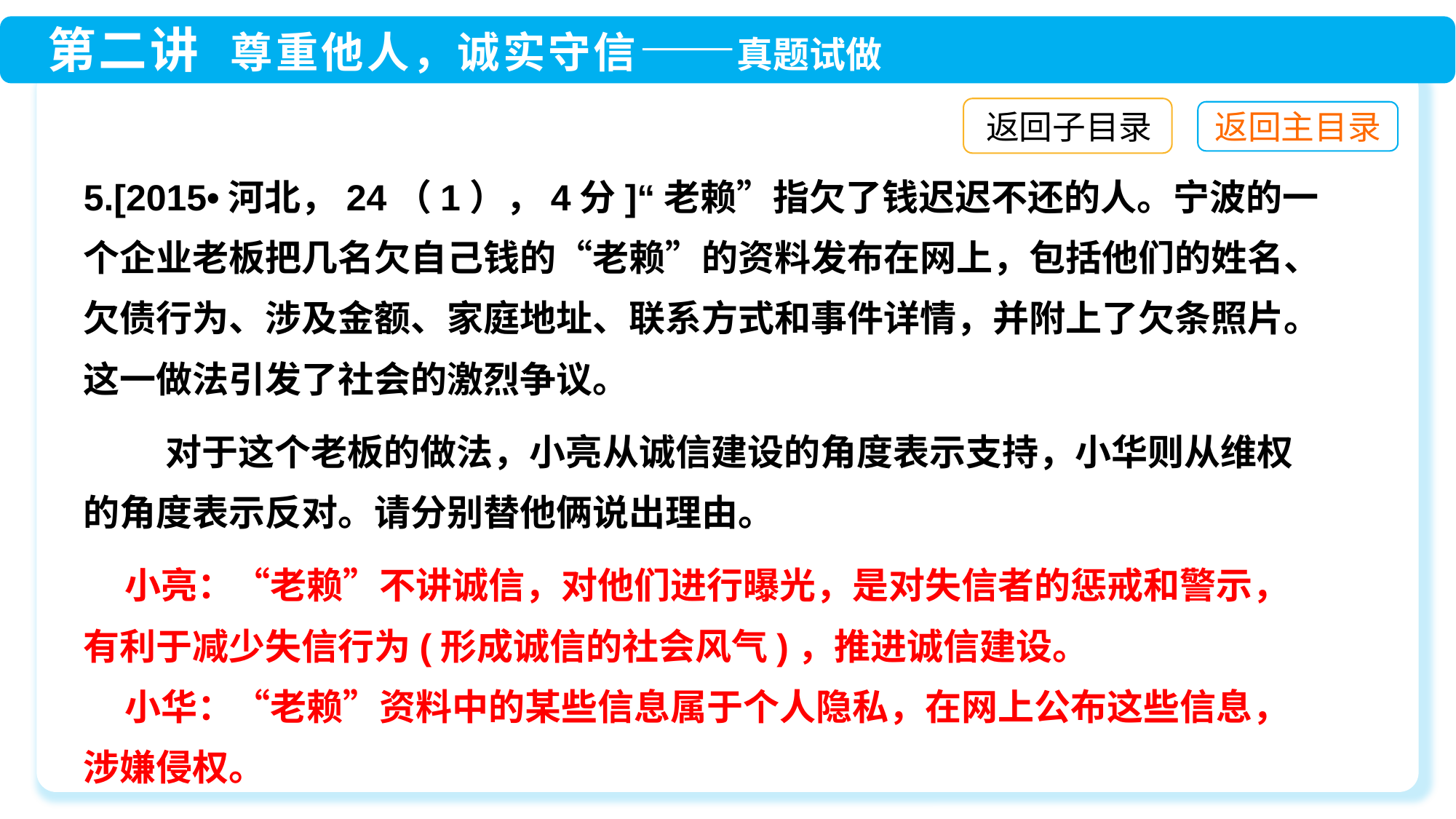

返回子目录

5.[2015•河北，24（1），4分]“老赖”指欠了钱迟迟不还的人。宁波的一个企业老板把几名欠自己钱的“老赖”的资料发布在网上，包括他们的姓名、欠债行为、涉及金额、家庭地址、联系方式和事件详情，并附上了欠条照片。这一做法引发了社会的激烈争议。
         对于这个老板的做法，小亮从诚信建设的角度表示支持，小华则从维权的角度表示反对。请分别替他俩说出理由。
    小亮：“老赖”不讲诚信，对他们进行曝光，是对失信者的惩戒和警示，有利于减少失信行为(形成诚信的社会风气)，推进诚信建设。
    小华：“老赖”资料中的某些信息属于个人隐私，在网上公布这些信息，涉嫌侵权。